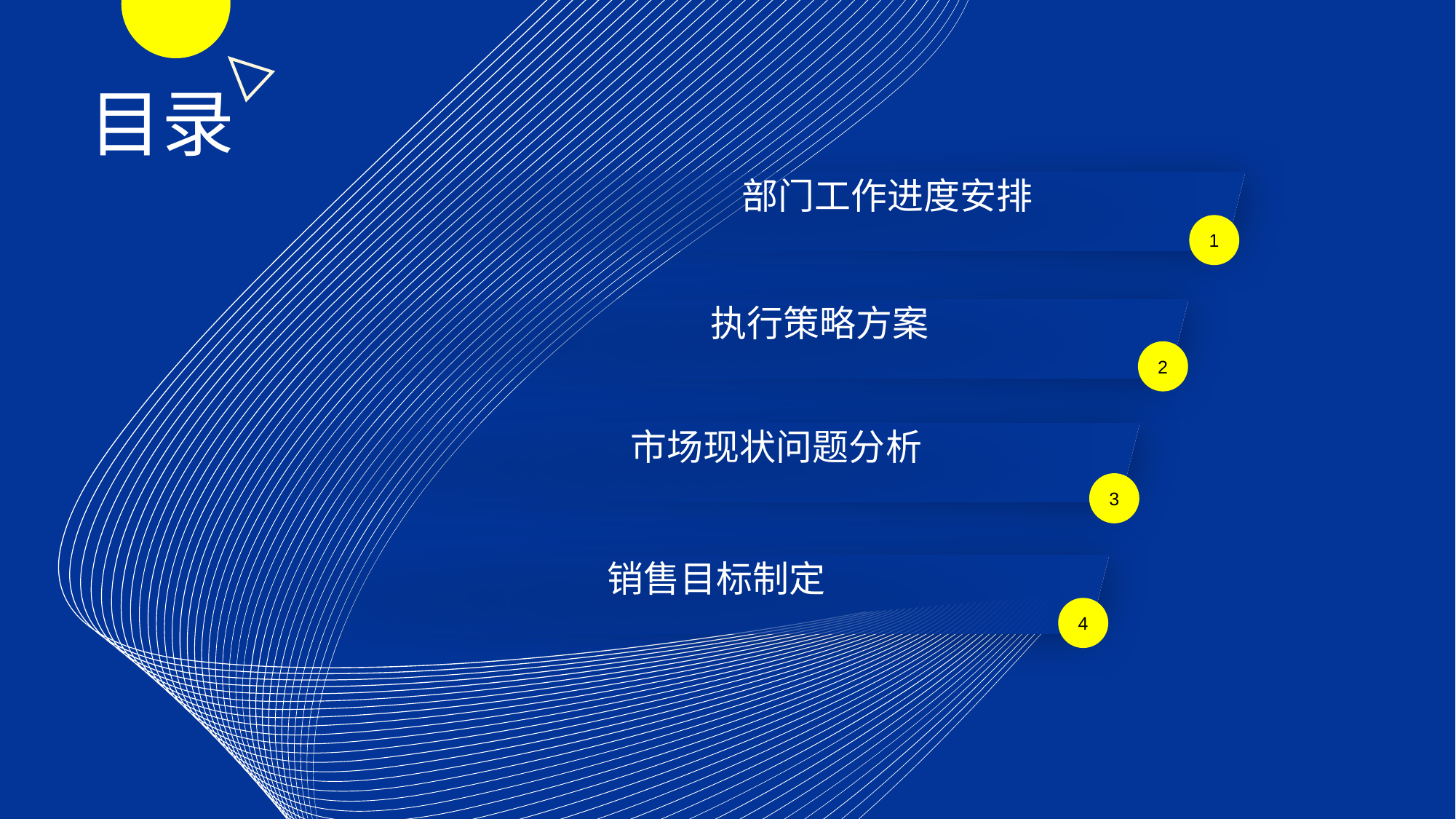

目录

部门工作进度安排
1

执行策略方案
2

市场现状问题分析
3

销售目标制定
4